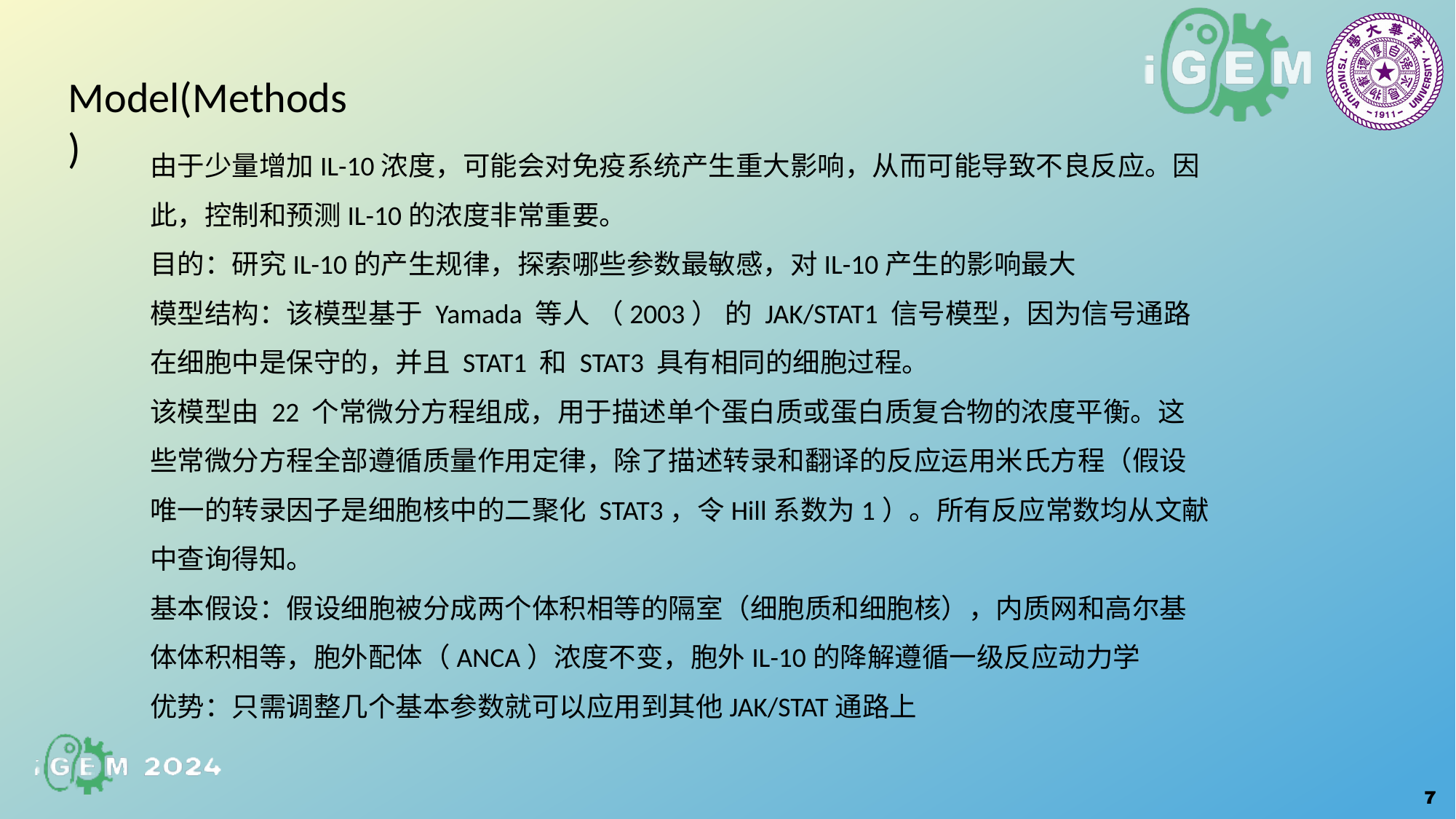

Model(Methods)
由于少量增加IL-10浓度，可能会对免疫系统产生重大影响，从而可能导致不良反应。因此，控制和预测IL-10的浓度非常重要。
目的：研究IL-10的产生规律，探索哪些参数最敏感，对IL-10产生的影响最大
模型结构：该模型基于 Yamada 等人 （2003） 的 JAK/STAT1 信号模型，因为信号通路在细胞中是保守的，并且 STAT1 和 STAT3 具有相同的细胞过程。
该模型由 22 个常微分方程组成，用于描述单个蛋白质或蛋白质复合物的浓度平衡。这些常微分方程全部遵循质量作用定律，除了描述转录和翻译的反应运用米氏方程（假设唯一的转录因子是细胞核中的二聚化 STAT3，令Hill系数为1）。所有反应常数均从文献中查询得知。
基本假设：假设细胞被分成两个体积相等的隔室（细胞质和细胞核），内质网和高尔基体体积相等，胞外配体（ANCA）浓度不变，胞外IL-10的降解遵循一级反应动力学
优势：只需调整几个基本参数就可以应用到其他JAK/STAT通路上
7